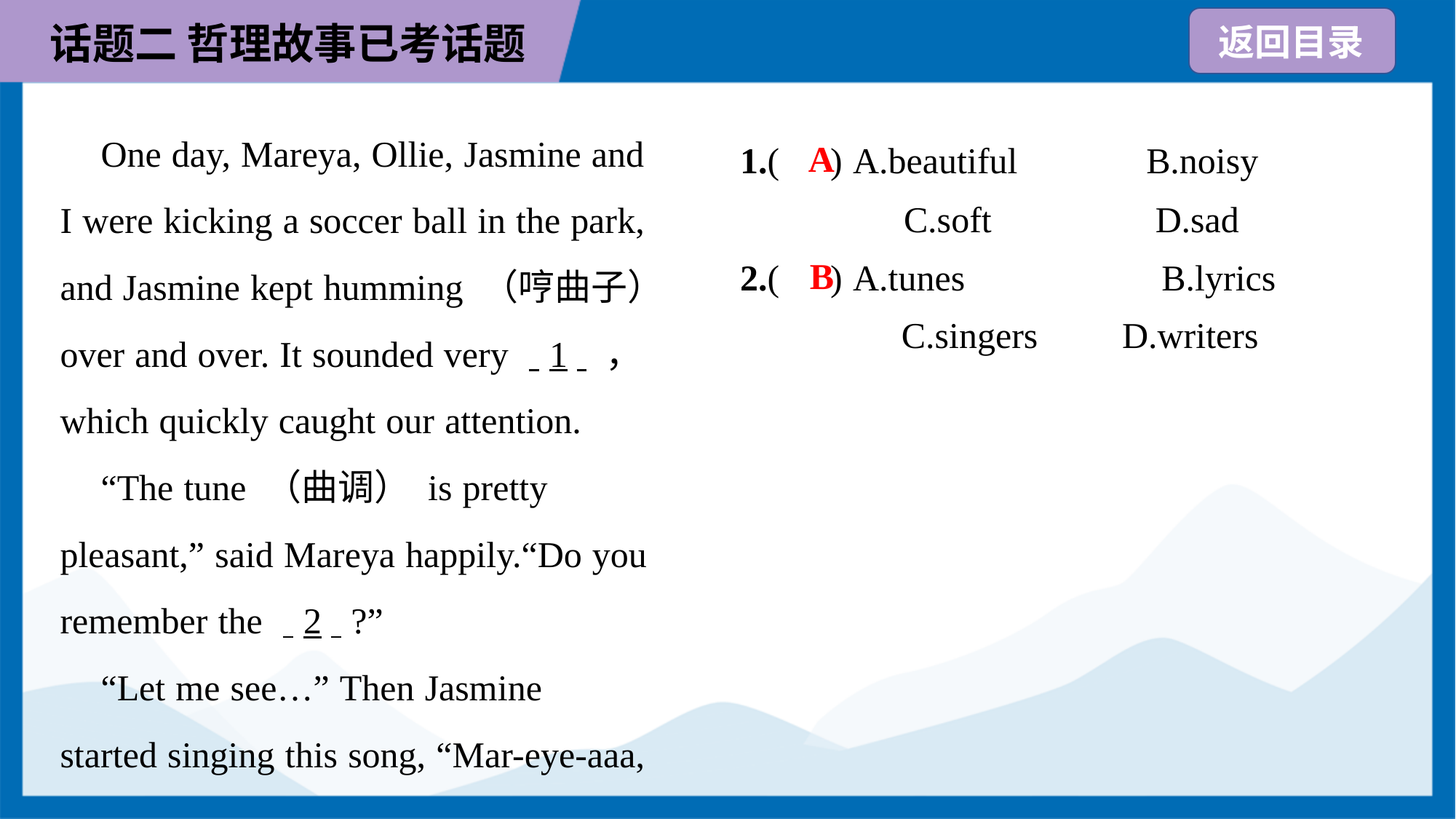

One day, Mareya, Ollie, Jasmine and
I were kicking a soccer ball in the park,
and Jasmine kept humming （哼曲子）
over and over. It sounded very . .1. .，
which quickly caught our attention.
    “The tune （曲调） is pretty
pleasant,” said Mareya happily.“Do you
remember the . .2. .?”
    “Let me see…” Then Jasmine
started singing this song, “Mar-eye-aaa,

1.(     ) A.beautiful	      B.noisy
                  C.soft	       D.sad
A
2.(     ) A.tunes	B.lyrics
C.singers	D.writers
B